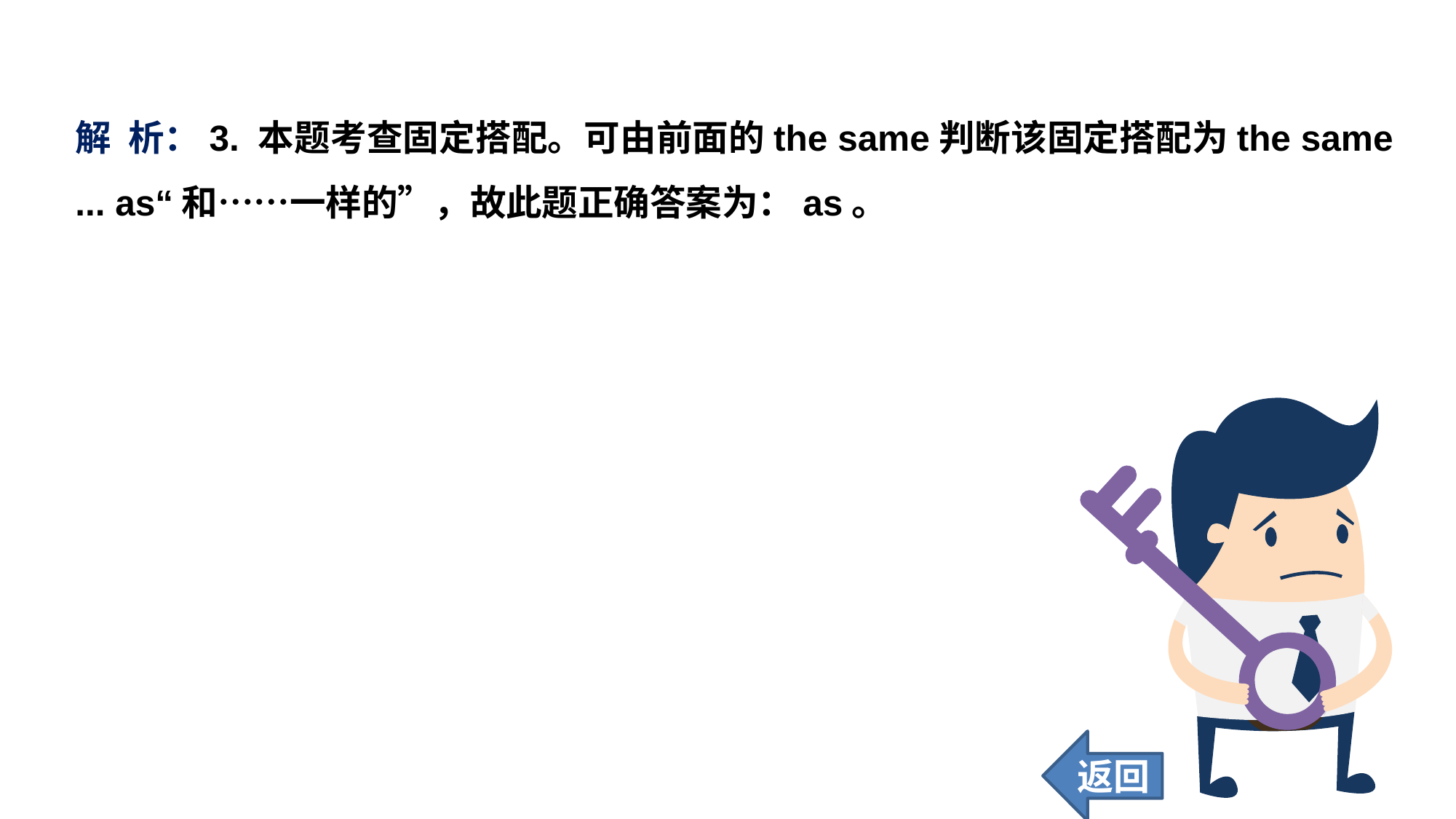

解  析：3. 本题考查固定搭配。可由前面的the same判断该固定搭配为the same ... as“和……一样的”，故此题正确答案为：as。

返回
91